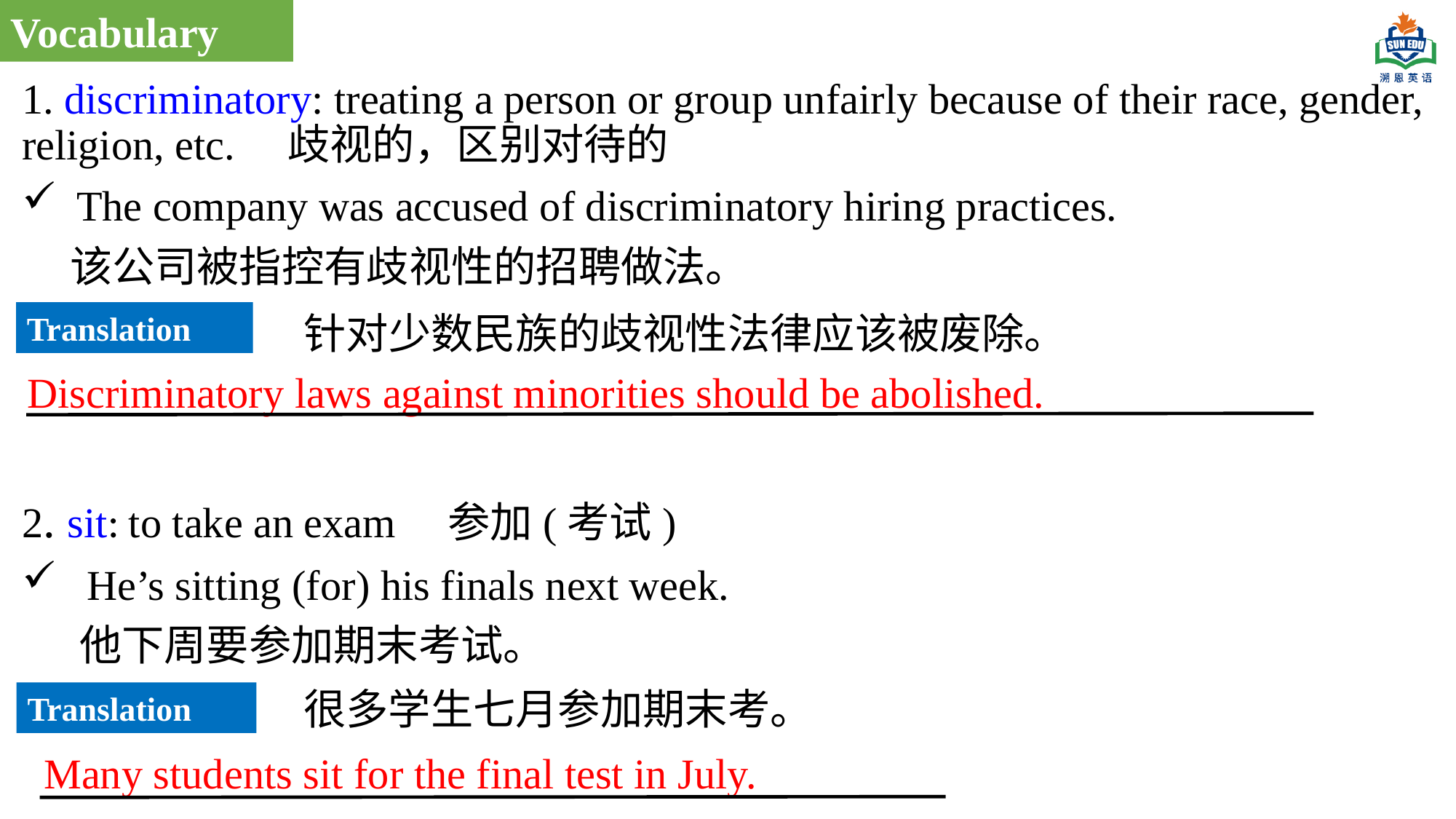

Vocabulary
1. discriminatory: treating a person or group unfairly because of their race, gender, religion, etc.    歧视的，区别对待的
The company was accused of discriminatory hiring practices.
    该公司被指控有歧视性的招聘做法。

2. sit: to take an exam    参加(考试)
 He’s sitting (for) his finals next week.
     他下周要参加期末考试。
针对少数民族的歧视性法律应该被废除。
Translation
Discriminatory laws against minorities should be abolished.
很多学生七月参加期末考。
Translation
Many students sit for the final test in July.